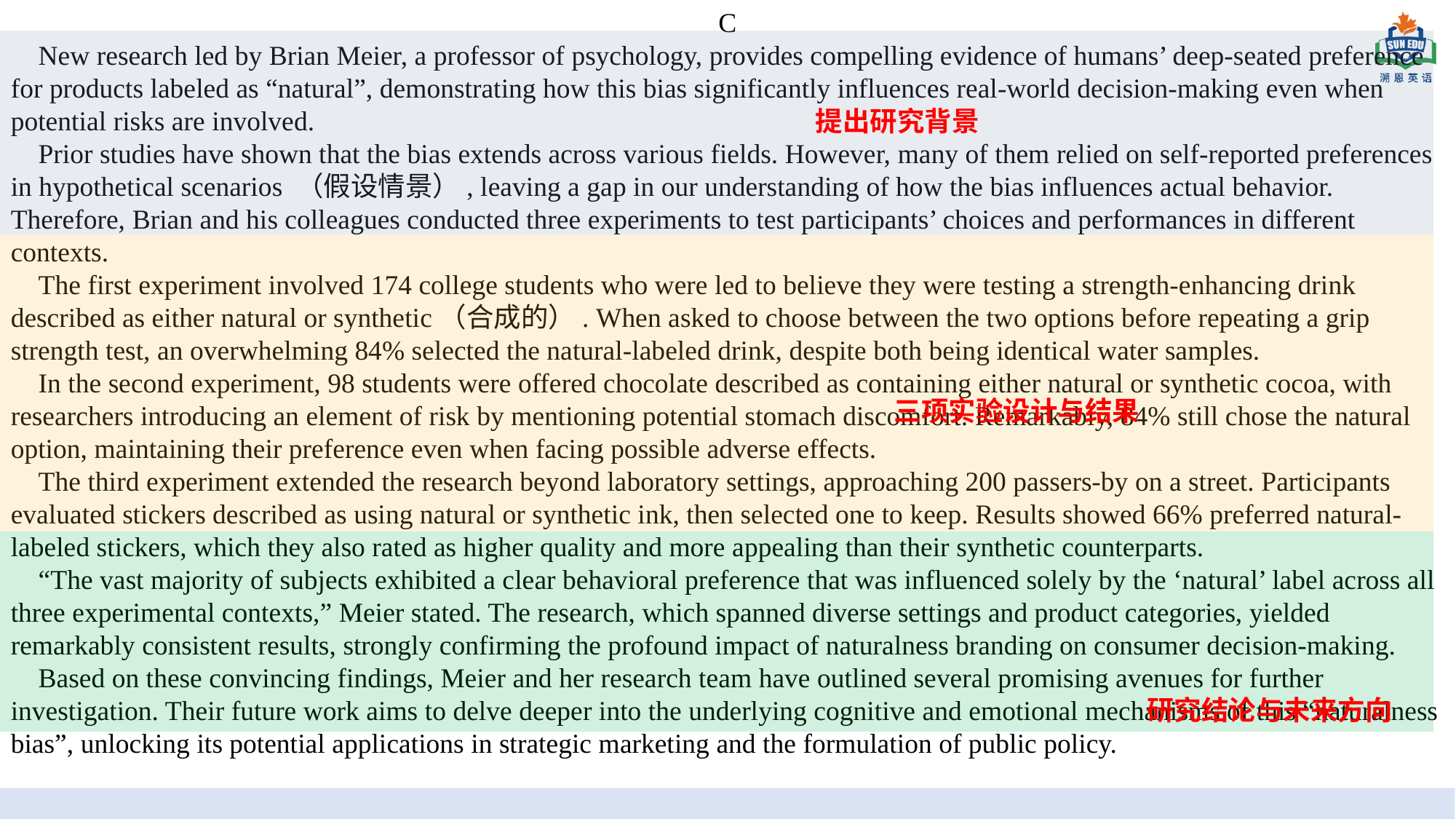

C
    New research led by Brian Meier, a professor of psychology, provides compelling evidence of humans’ deep-seated preference for products labeled as “natural”, demonstrating how this bias significantly influences real-world decision-making even when potential risks are involved.
    Prior studies have shown that the bias extends across various fields. However, many of them relied on self-reported preferences in hypothetical scenarios （假设情景）, leaving a gap in our understanding of how the bias influences actual behavior. Therefore, Brian and his colleagues conducted three experiments to test participants’ choices and performances in different contexts.
    The first experiment involved 174 college students who were led to believe they were testing a strength-enhancing drink described as either natural or synthetic（合成的）. When asked to choose between the two options before repeating a grip strength test, an overwhelming 84% selected the natural-labeled drink, despite both being identical water samples.
    In the second experiment, 98 students were offered chocolate described as containing either natural or synthetic cocoa, with researchers introducing an element of risk by mentioning potential stomach discomfort. Remarkably, 84% still chose the natural option, maintaining their preference even when facing possible adverse effects.
    The third experiment extended the research beyond laboratory settings, approaching 200 passers-by on a street. Participants evaluated stickers described as using natural or synthetic ink, then selected one to keep. Results showed 66% preferred natural-labeled stickers, which they also rated as higher quality and more appealing than their synthetic counterparts.
    “The vast majority of subjects exhibited a clear behavioral preference that was influenced solely by the ‘natural’ label across all three experimental contexts,” Meier stated. The research, which spanned diverse settings and product categories, yielded remarkably consistent results, strongly confirming the profound impact of naturalness branding on consumer decision-making.
    Based on these convincing findings, Meier and her research team have outlined several promising avenues for further investigation. Their future work aims to delve deeper into the underlying cognitive and emotional mechanisms of this “naturalness bias”, unlocking its potential applications in strategic marketing and the formulation of public policy.

提出研究背景

TRAVEL
三项实验设计与结果

研究结论与未来方向